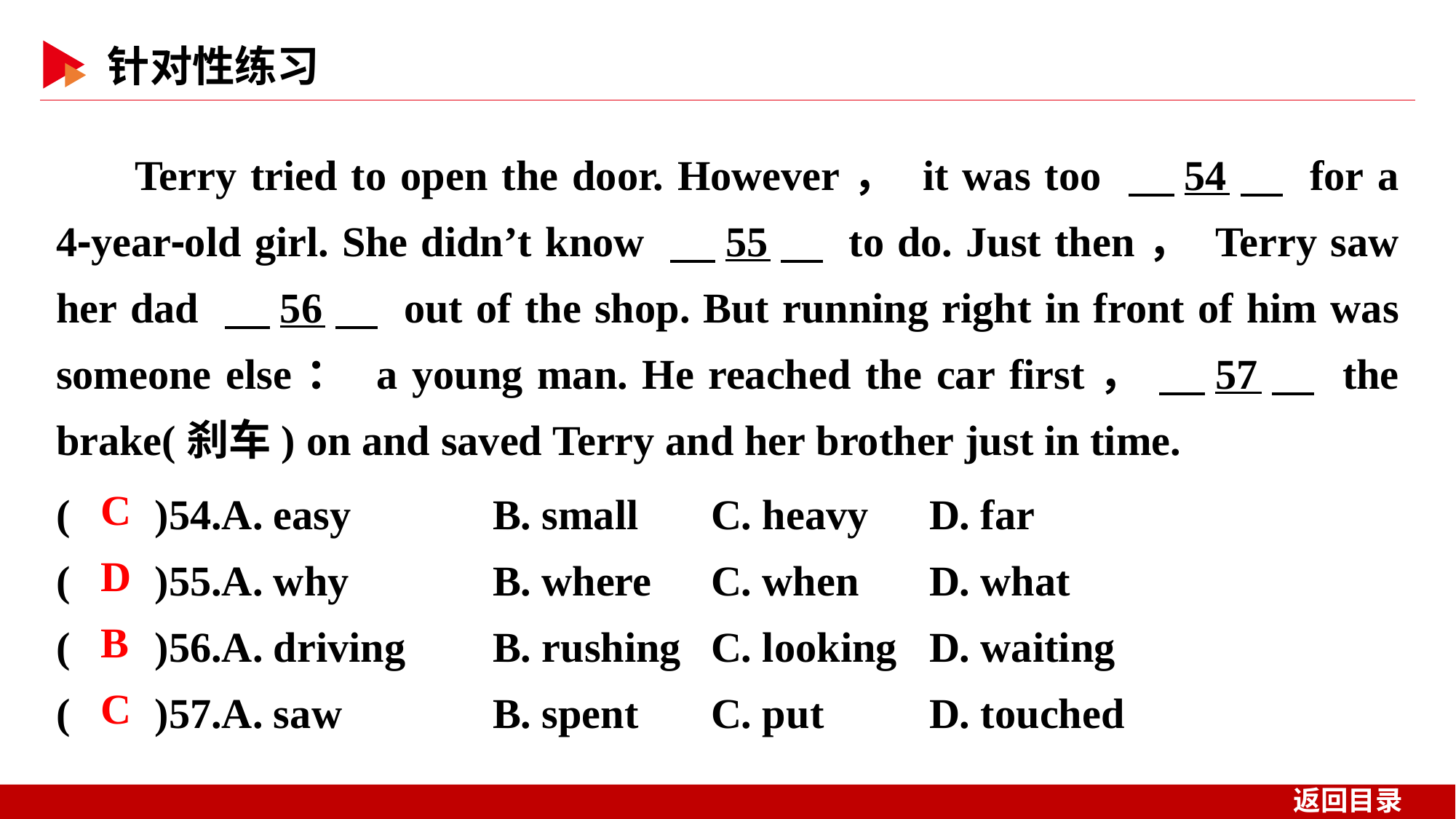

Terry tried to open the door. However， it was too 　54　 for a 4⁃year⁃old girl. She didn’t know 　55　 to do. Just then， Terry saw her dad 　56　 out of the shop. But running right in front of him was someone else： a young man. He reached the car first， 　57　 the brake(刹车) on and saved Terry and her brother just in time.
(        )54.A. easy         	B. small	C. heavy    	D. far
(        )55.A. why         	B. where	C. when    	D. what
(        )56.A. driving    	B. rushing	C. looking  	D. waiting
(        )57.A. saw         	B. spent	C. put         	D. touched
   C
   D
   B
   C